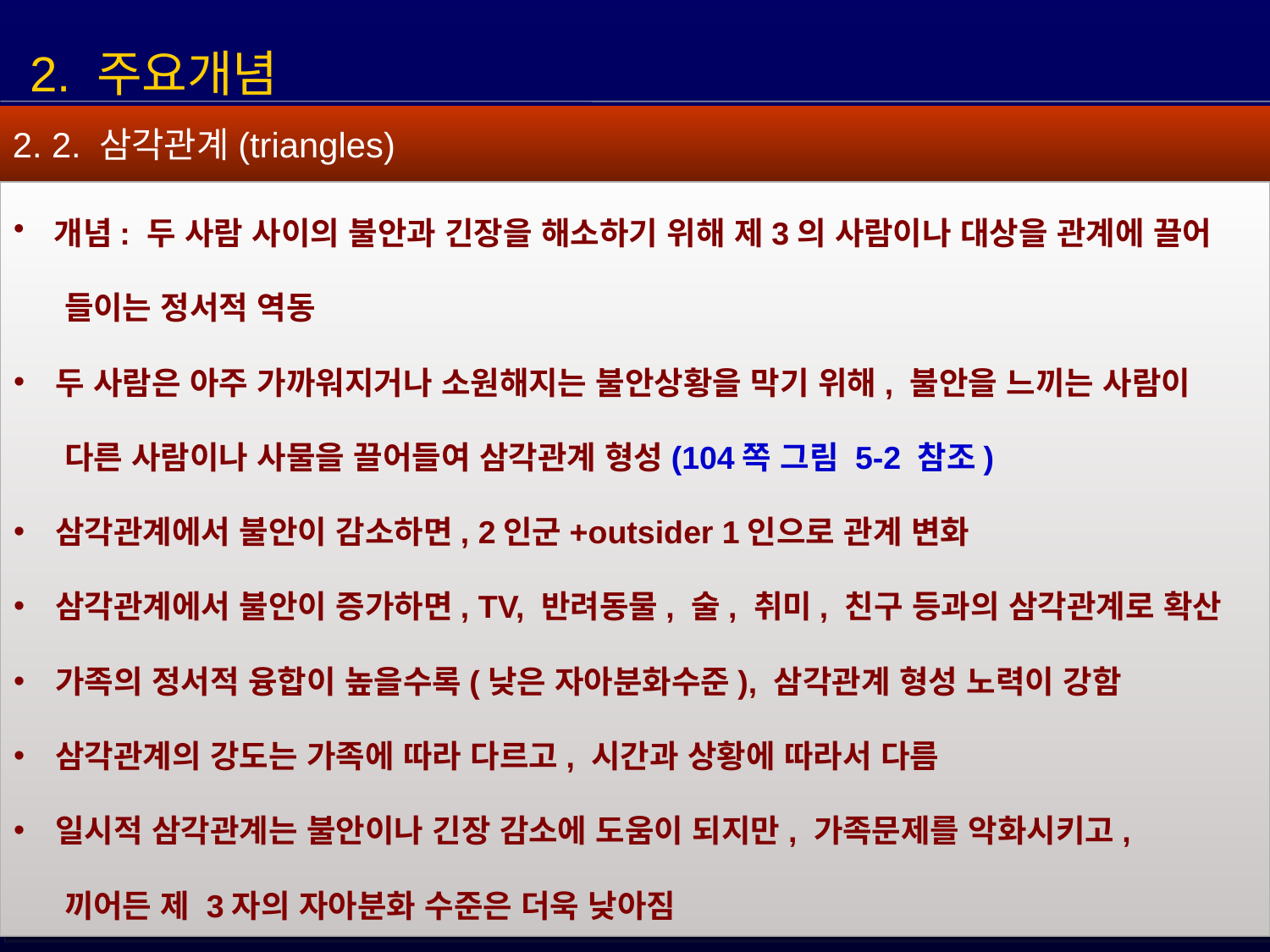

2. 주요개념

2. 2. 삼각관계(triangles)
 개념: 두 사람 사이의 불안과 긴장을 해소하기 위해 제3의 사람이나 대상을 관계에 끌어
  들이는 정서적 역동
 두 사람은 아주 가까워지거나 소원해지는 불안상황을 막기 위해, 불안을 느끼는 사람이
  다른 사람이나 사물을 끌어들여 삼각관계 형성(104쪽 그림 5-2 참조)
 삼각관계에서 불안이 감소하면, 2인군+outsider 1인으로 관계 변화
 삼각관계에서 불안이 증가하면, TV, 반려동물, 술, 취미, 친구 등과의 삼각관계로 확산
 가족의 정서적 융합이 높을수록(낮은 자아분화수준), 삼각관계 형성 노력이 강함
 삼각관계의 강도는 가족에 따라 다르고, 시간과 상황에 따라서 다름
 일시적 삼각관계는 불안이나 긴장 감소에 도움이 되지만, 가족문제를 악화시키고,
  끼어든 제 3자의 자아분화 수준은 더욱 낮아짐